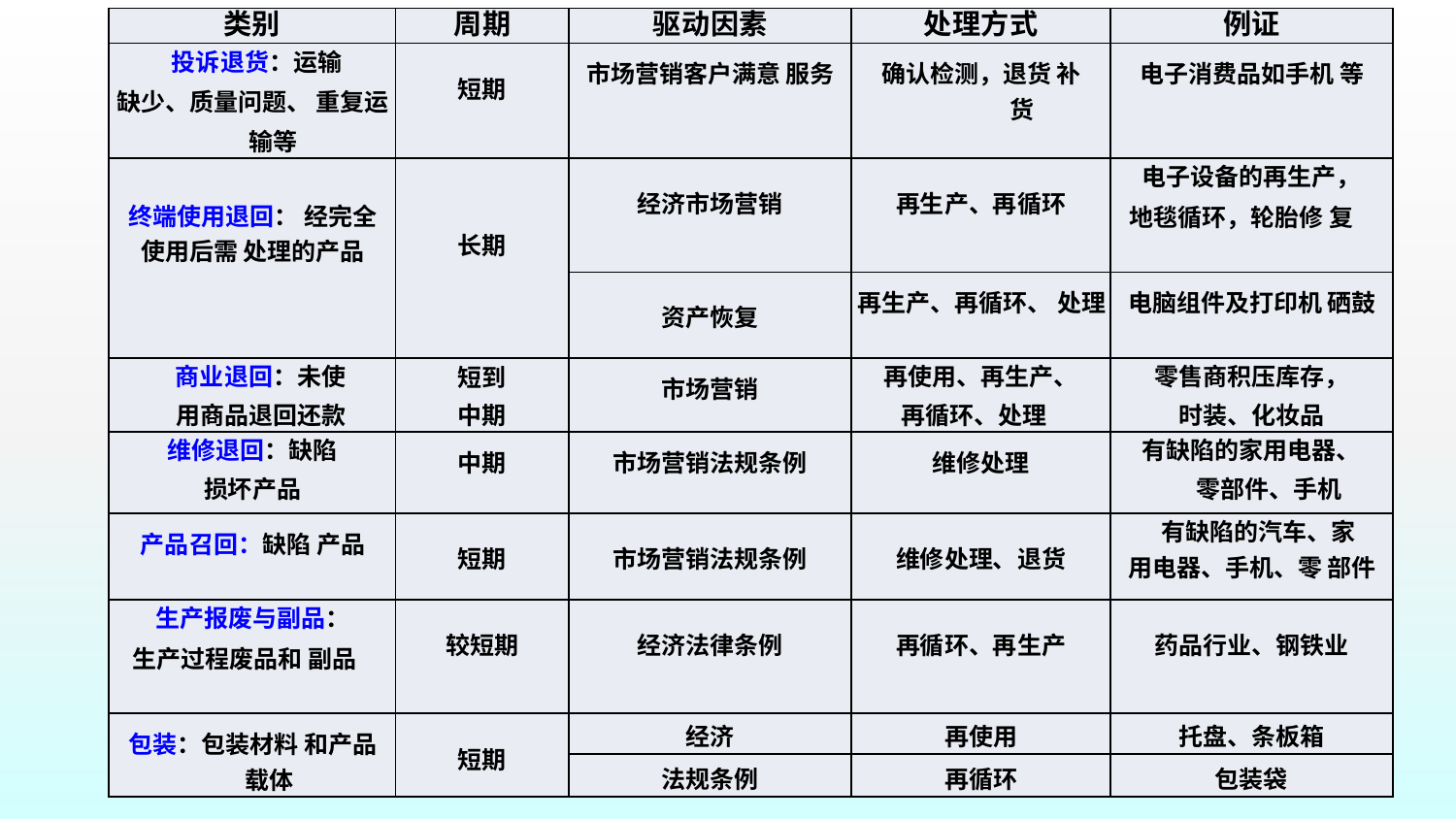

| 类别 | 周期 | 驱动因素 | 处理方式 | 例证 |
| --- | --- | --- | --- | --- |
| 投诉退货：运输 缺少、质量问题、 重复运输等 | 短期 | 市场营销客户满意 服务 | 确认检测，退货 补货 | 电子消费品如手机 等 |
| 终端使用退回： 经完全使用后需 处理的产品 | 长期 | 经济市场营销 | 再生产、再循环 | 电子设备的再生产， 地毯循环，轮胎修 复 |
|  |  | 资产恢复 | 再生产、再循环、 处理 | 电脑组件及打印机 硒鼓 |
| 商业退回：未使 用商品退回还款 | 短到 中期 | 市场营销 | 再使用、再生产、 再循环、处理 | 零售商积压库存， 时装、化妆品 |
| 维修退回：缺陷 损坏产品 | 中期 | 市场营销法规条例 | 维修处理 | 有缺陷的家用电器、 零部件、手机 |
| 产品召回：缺陷 产品 | 短期 | 市场营销法规条例 | 维修处理、退货 | 有缺陷的汽车、家 用电器、手机、零 部件 |
| 生产报废与副品： 生产过程废品和 副品 | 较短期 | 经济法律条例 | 再循环、再生产 | 药品行业、钢铁业 |
| 包装：包装材料 和产品载体 | 短期 | 经济 | 再使用 | 托盘、条板箱 |
|  |  | 法规条例 | 再循环 | 包装袋 |